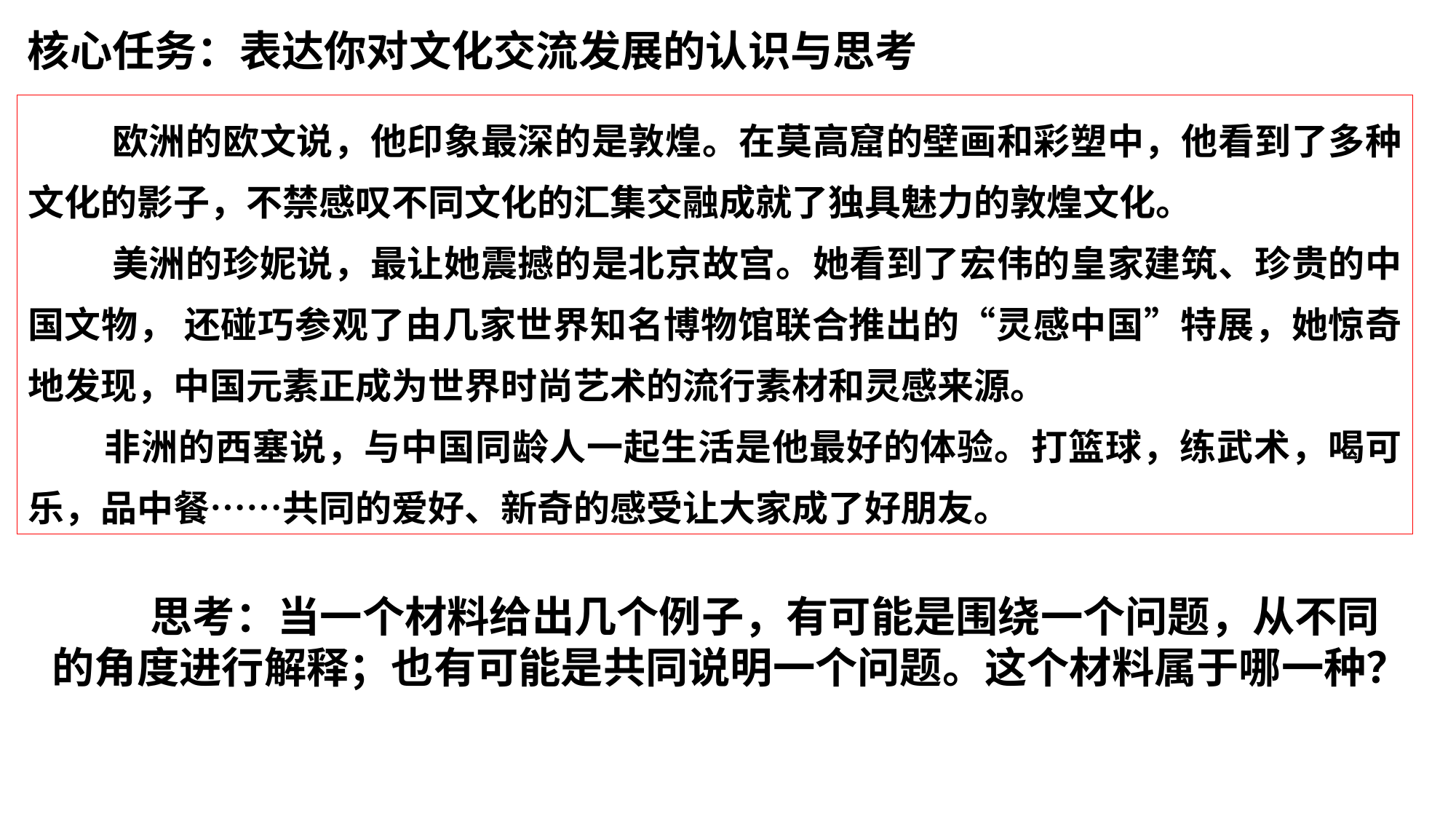

核心任务：表达你对文化交流发展的认识与思考
     欧洲的欧文说，他印象最深的是敦煌。在莫高窟的壁画和彩塑中，他看到了多种文化的影子，不禁感叹不同文化的汇集交融成就了独具魅力的敦煌文化。
     美洲的珍妮说，最让她震撼的是北京故宫。她看到了宏伟的皇家建筑、珍贵的中国文物， 还碰巧参观了由几家世界知名博物馆联合推出的“灵感中国”特展，她惊奇地发现，中国元素正成为世界时尚艺术的流行素材和灵感来源。
    非洲的西塞说，与中国同龄人一起生活是他最好的体验。打篮球，练武术，喝可乐，品中餐……共同的爱好、新奇的感受让大家成了好朋友。
            思考：当一个材料给出几个例子，有可能是围绕一个问题，从不同的角度进行解释；也有可能是共同说明一个问题。这个材料属于哪一种？